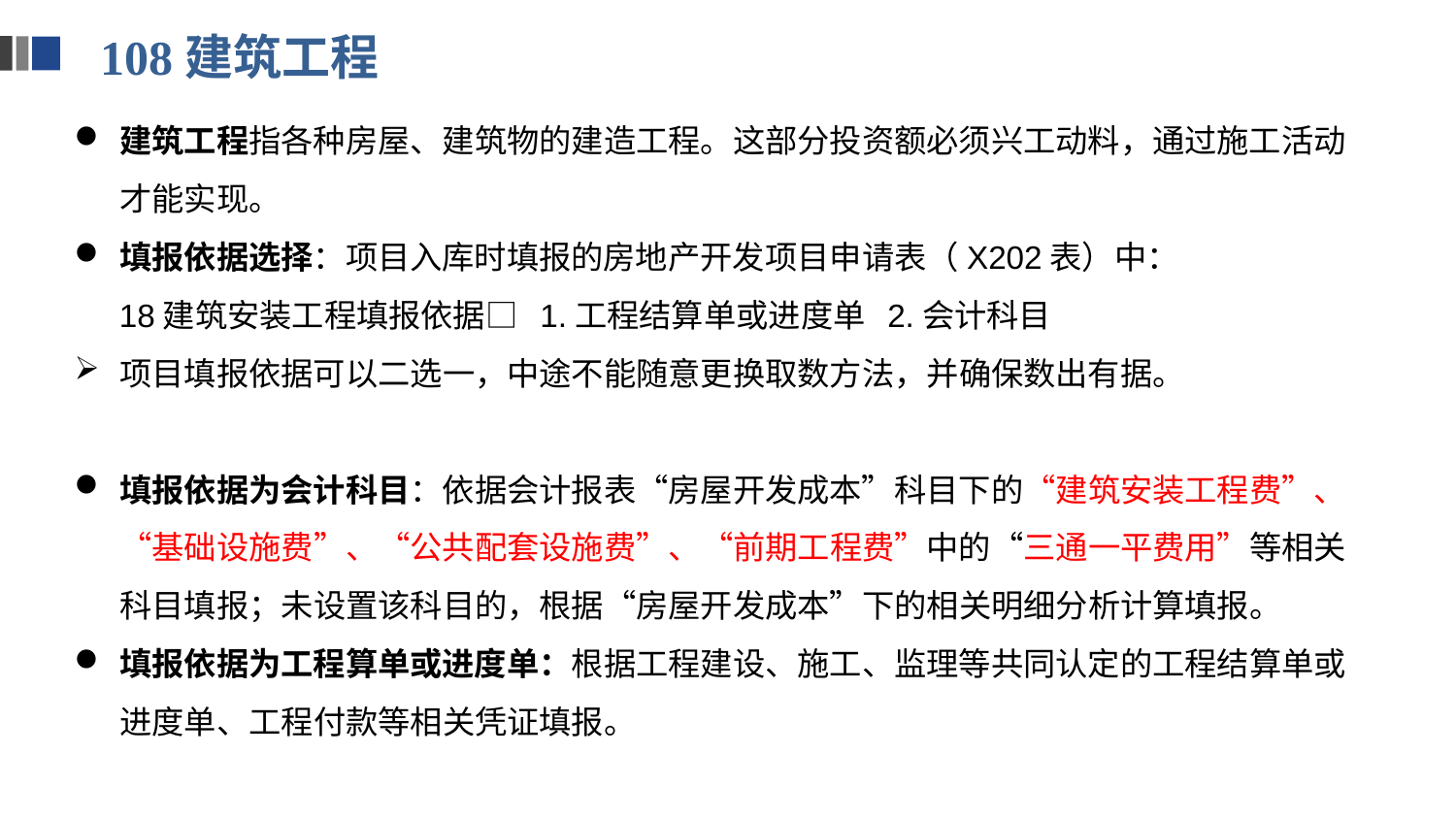

108建筑工程

建筑工程指各种房屋、建筑物的建造工程。这部分投资额必须兴工动料，通过施工活动才能实现。
填报依据选择：项目入库时填报的房地产开发项目申请表（X202表）中：
     18建筑安装工程填报依据□  1.工程结算单或进度单  2.会计科目
项目填报依据可以二选一，中途不能随意更换取数方法，并确保数出有据。

填报依据为会计科目：依据会计报表“房屋开发成本”科目下的“建筑安装工程费”、“基础设施费”、“公共配套设施费”、“前期工程费”中的“三通一平费用”等相关科目填报；未设置该科目的，根据“房屋开发成本”下的相关明细分析计算填报。
填报依据为工程算单或进度单：根据工程建设、施工、监理等共同认定的工程结算单或进度单、工程付款等相关凭证填报。